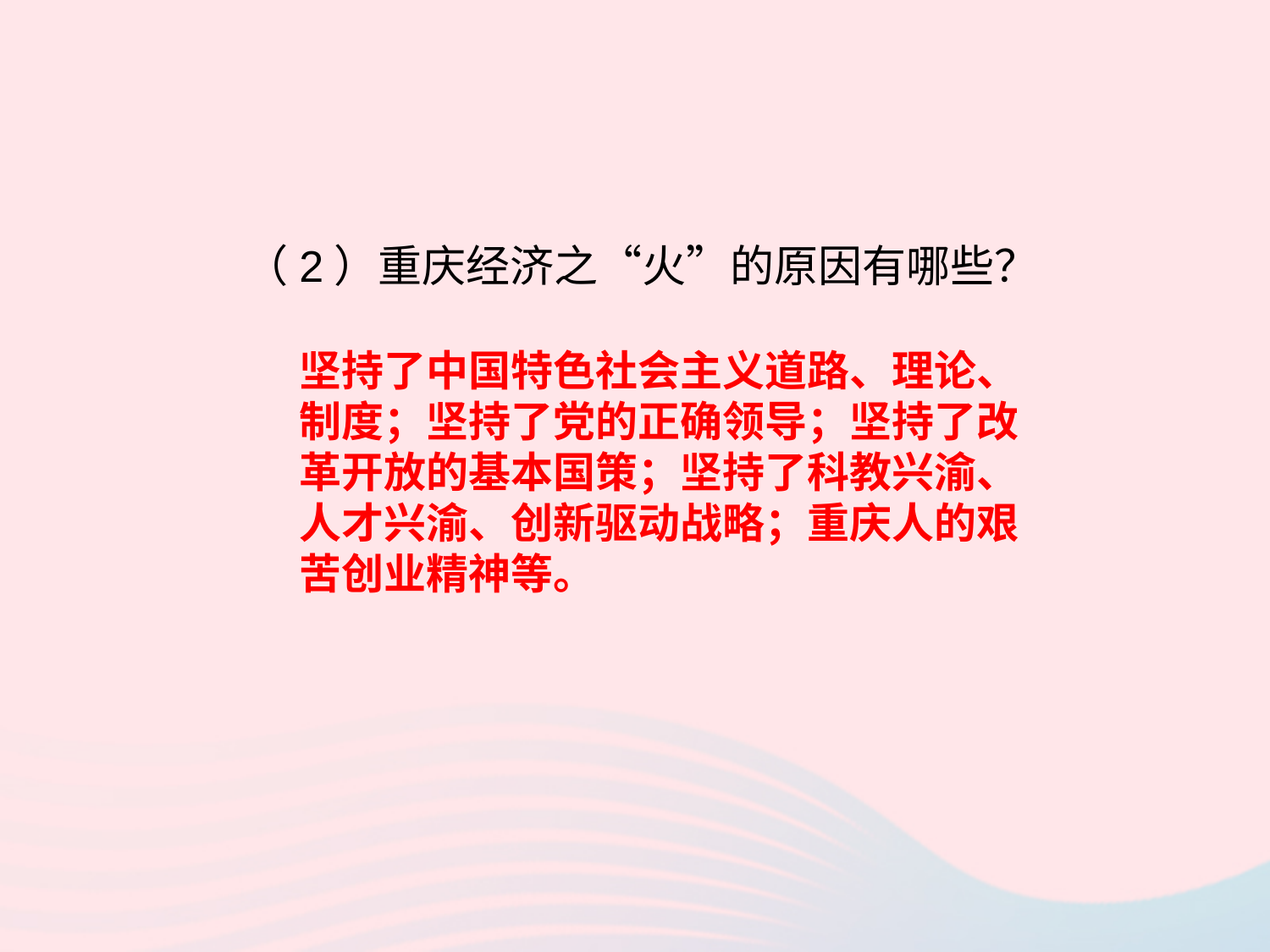

（2）重庆经济之“火”的原因有哪些？
坚持了中国特色社会主义道路、理论、制度；坚持了党的正确领导；坚持了改革开放的基本国策；坚持了科教兴渝、人才兴渝、创新驱动战略；重庆人的艰苦创业精神等。